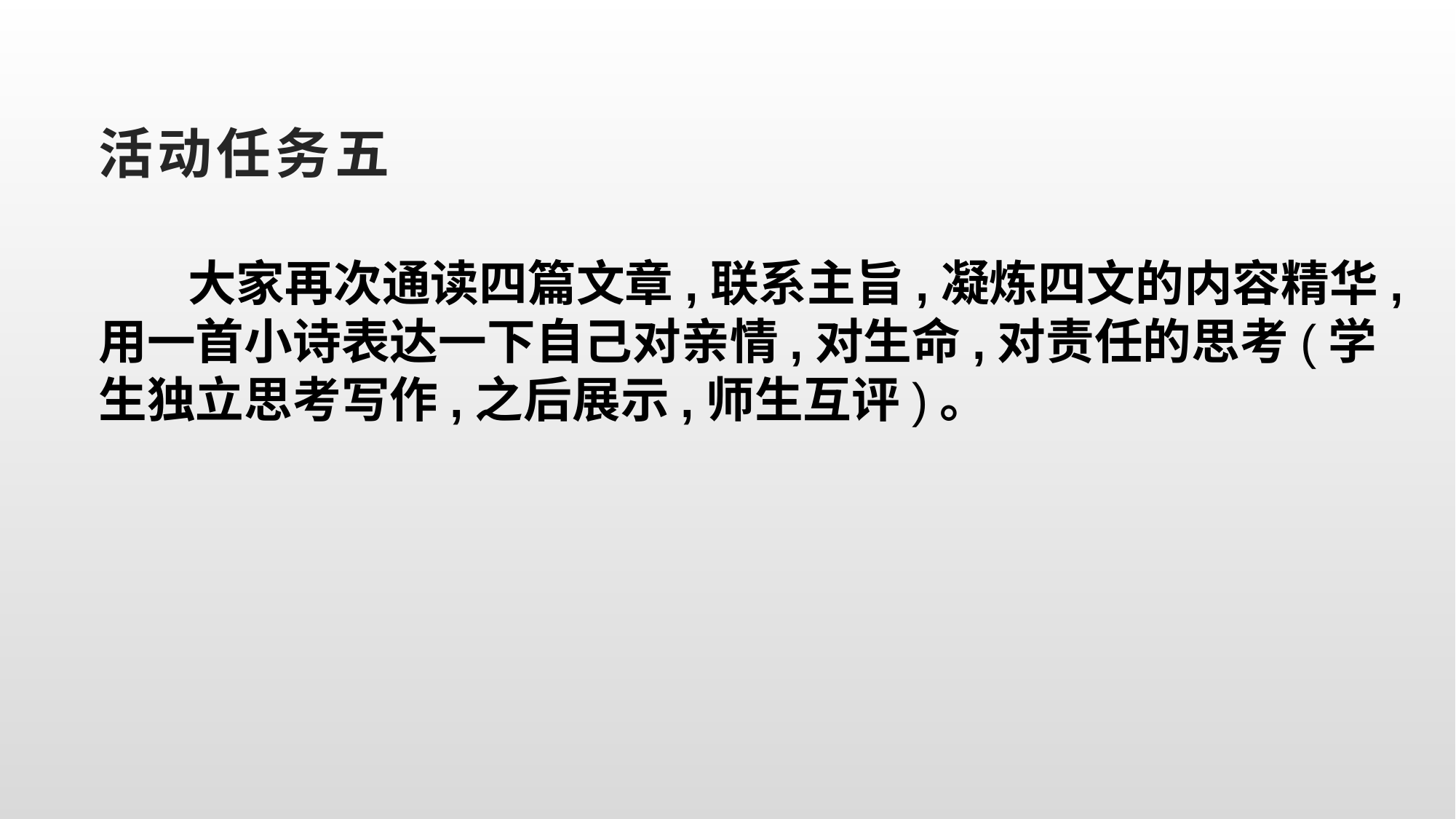

# 活动任务五
       大家再次通读四篇文章,联系主旨,凝炼四文的内容精华,用一首小诗表达一下自己对亲情,对生命,对责任的思考(学生独立思考写作,之后展示,师生互评)。